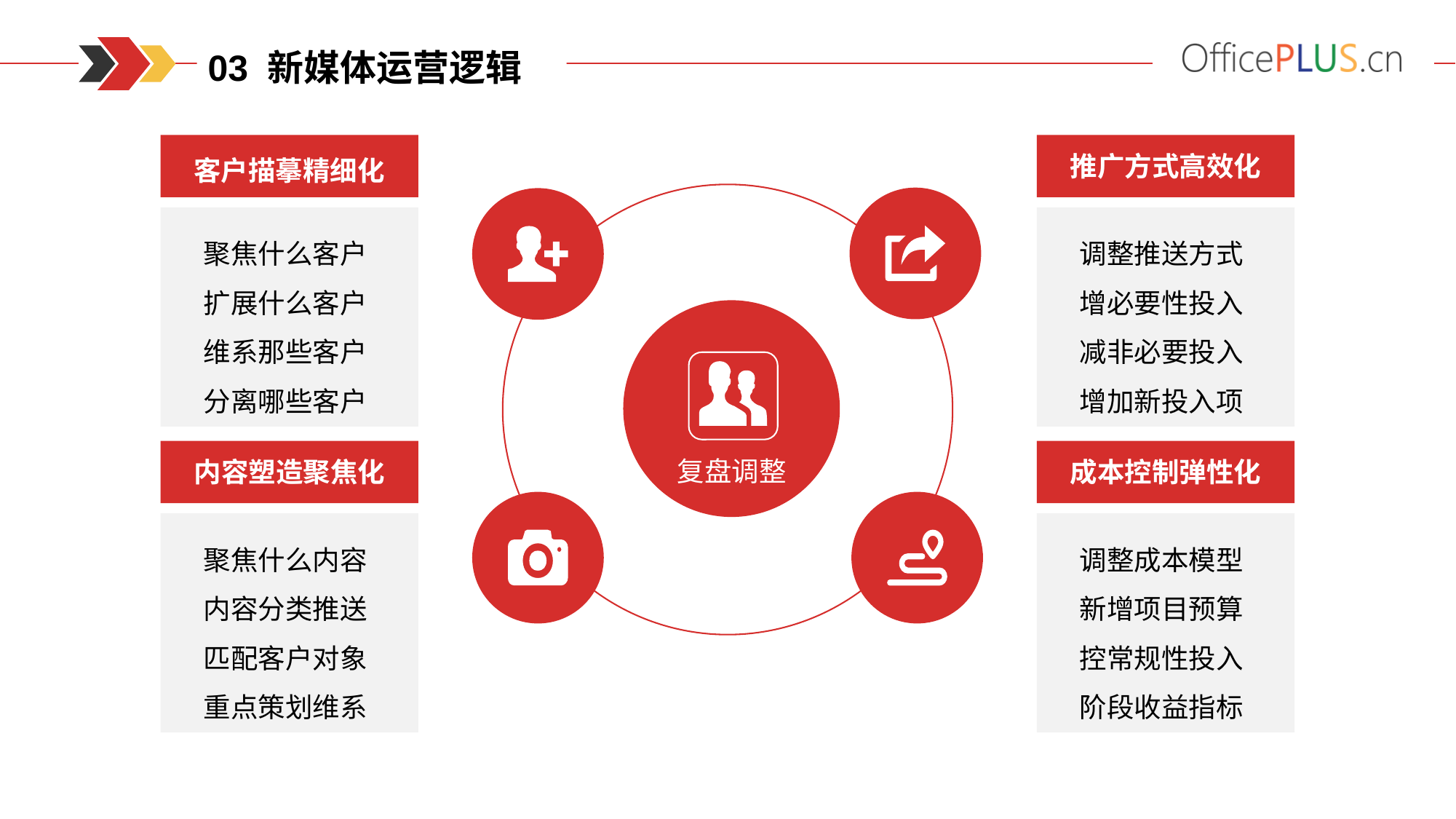

03 新媒体运营逻辑

客户描摹精细化

推广方式高效化

聚焦什么客户
扩展什么客户
维系那些客户
分离哪些客户

调整推送方式
增必要性投入
减非必要投入
增加新投入项

复盘调整

内容塑造聚焦化

成本控制弹性化

聚焦什么内容
内容分类推送
匹配客户对象
重点策划维系

调整成本模型
新增项目预算
控常规性投入
阶段收益指标